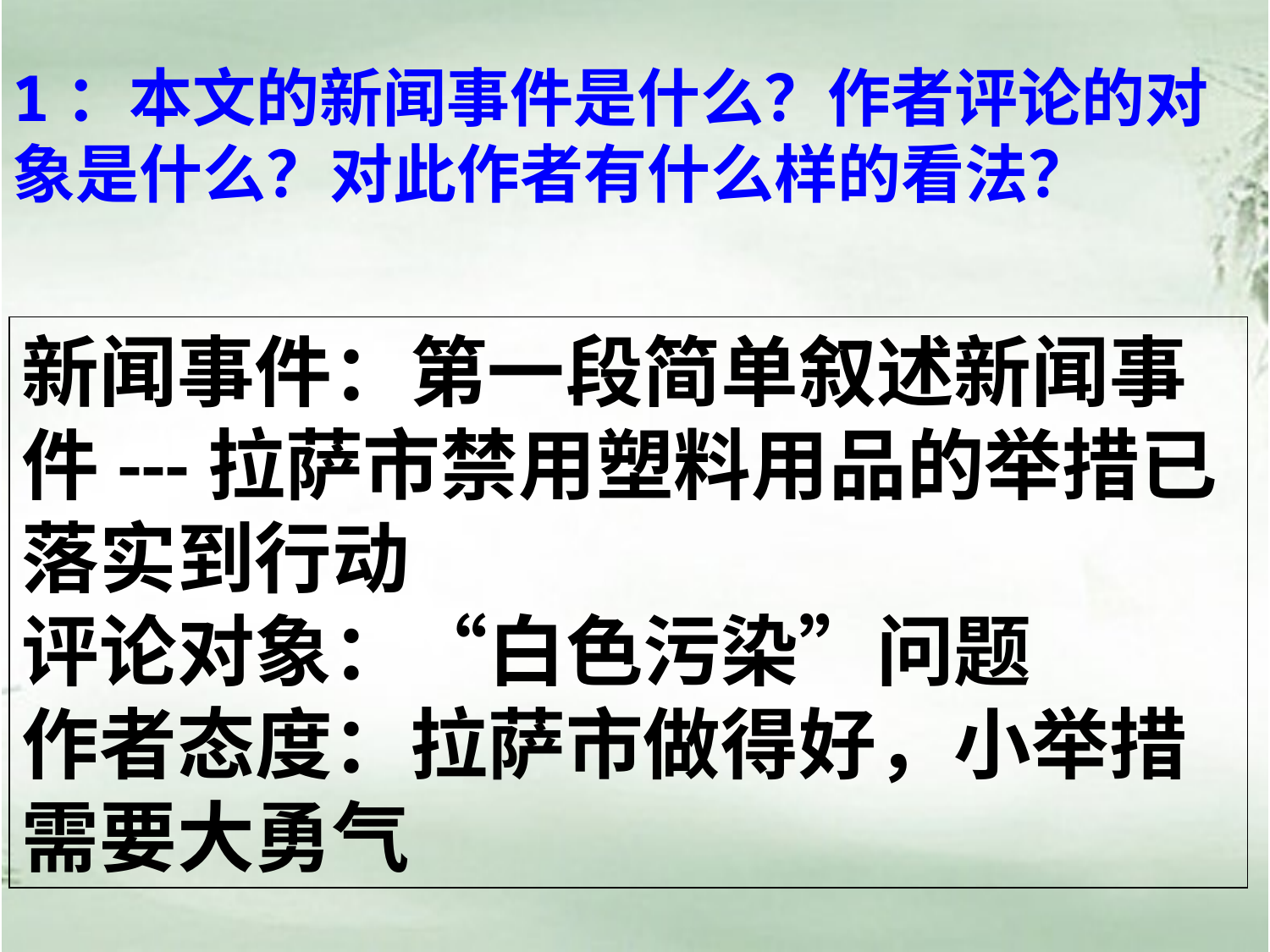

1：本文的新闻事件是什么？作者评论的对象是什么？对此作者有什么样的看法？

新闻事件：第一段简单叙述新闻事件---拉萨市禁用塑料用品的举措已落实到行动
评论对象：“白色污染”问题
作者态度：拉萨市做得好，小举措需要大勇气